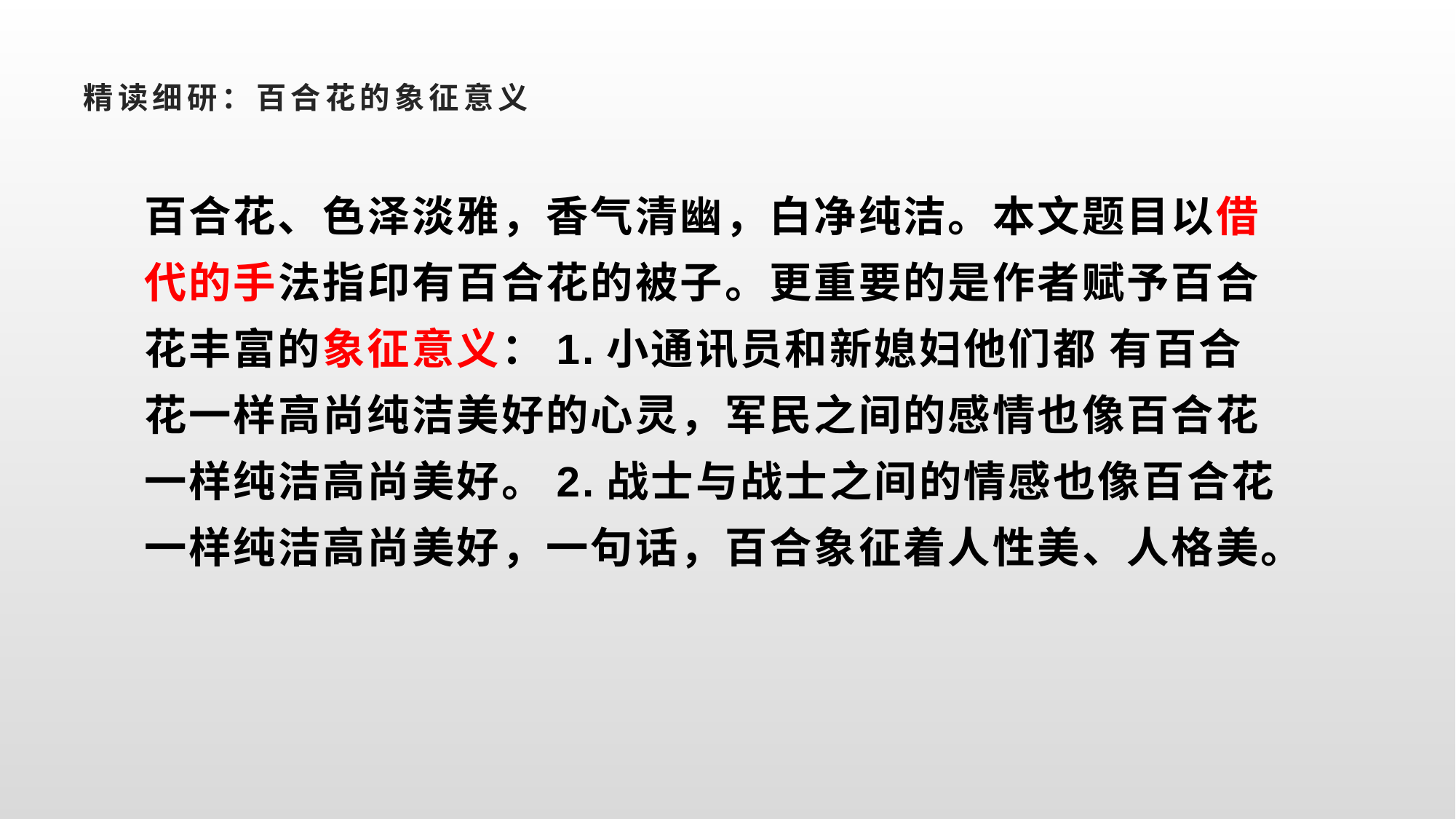

# 精读细研：百合花的象征意义
百合花、色泽淡雅，香气清幽，白净纯洁。本文题目以借代的手法指印有百合花的被子。更重要的是作者赋予百合花丰富的象征意义：1.小通讯员和新媳妇他们都 有百合花一样高尚纯洁美好的心灵，军民之间的感情也像百合花一样纯洁高尚美好。2.战士与战士之间的情感也像百合花一样纯洁高尚美好，一句话，百合象征着人性美、人格美。